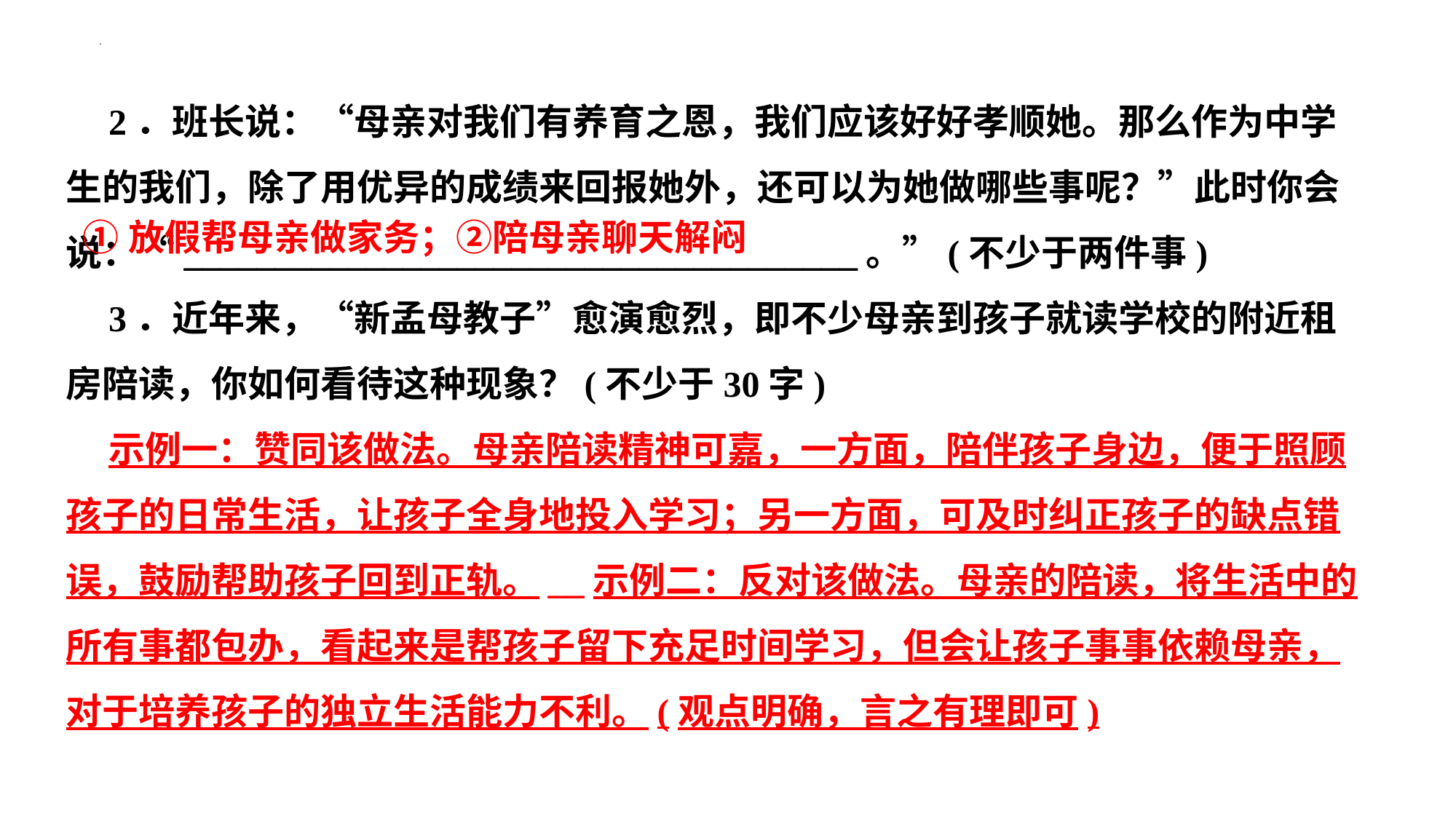

2．班长说：“母亲对我们有养育之恩，我们应该好好孝顺她。那么作为中学生的我们，除了用优异的成绩来回报她外，还可以为她做哪些事呢？”此时你会说：“_____________________________________。”(不少于两件事)
3．近年来，“新孟母教子”愈演愈烈，即不少母亲到孩子就读学校的附近租房陪读，你如何看待这种现象？(不少于30字)
示例一：赞同该做法。母亲陪读精神可嘉，一方面，陪伴孩子身边，便于照顾孩子的日常生活，让孩子全身地投入学习；另一方面，可及时纠正孩子的缺点错误，鼓励帮助孩子回到正轨。__示例二：反对该做法。母亲的陪读，将生活中的所有事都包办，看起来是帮孩子留下充足时间学习，但会让孩子事事依赖母亲，对于培养孩子的独立生活能力不利。(观点明确，言之有理即可)
①放假帮母亲做家务；②陪母亲聊天解闷